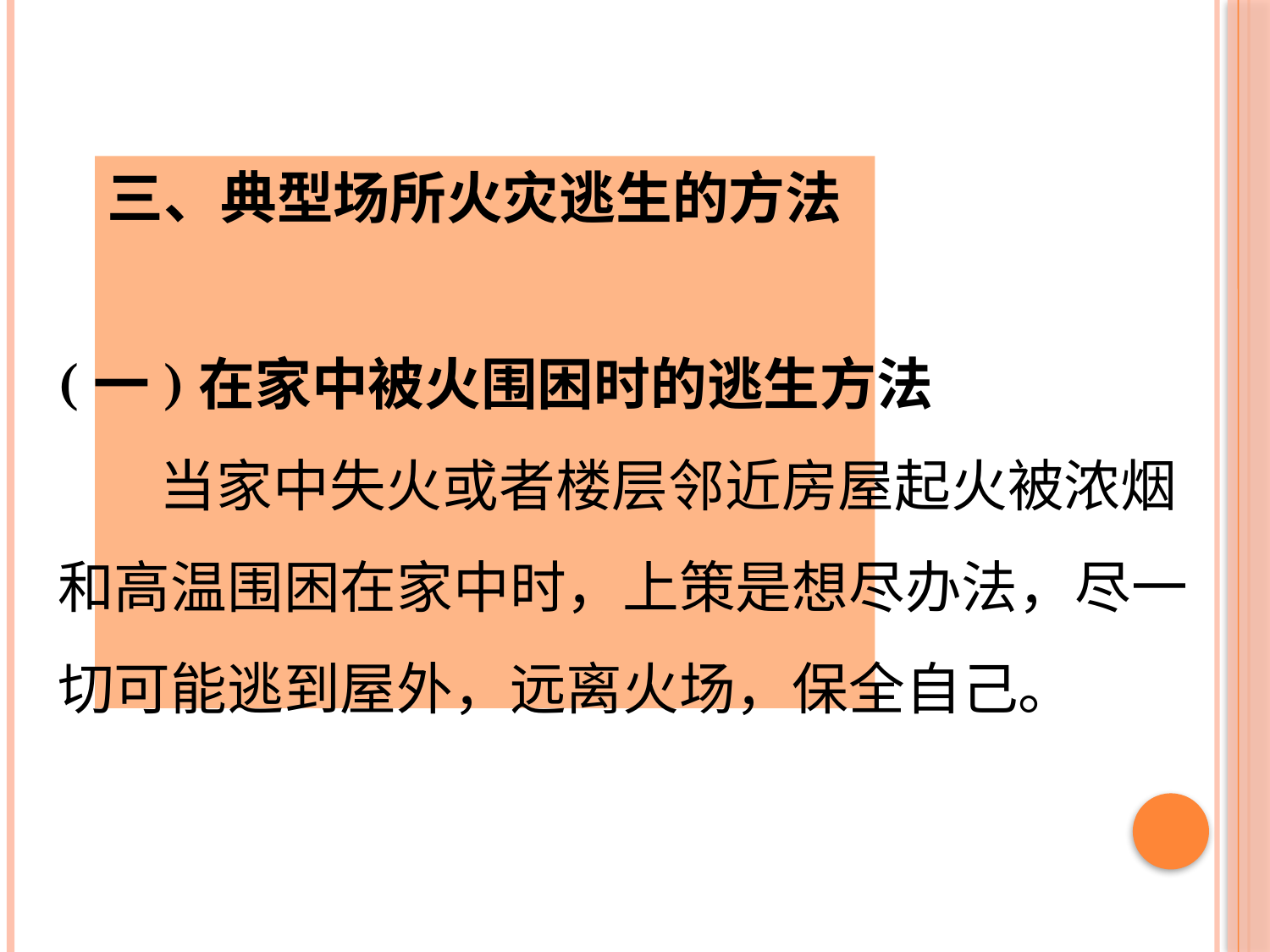

三、典型场所火灾逃生的方法
(一)在家中被火围困时的逃生方法
       当家中失火或者楼层邻近房屋起火被浓烟和高温围困在家中时，上策是想尽办法，尽一切可能逃到屋外，远离火场，保全自己。